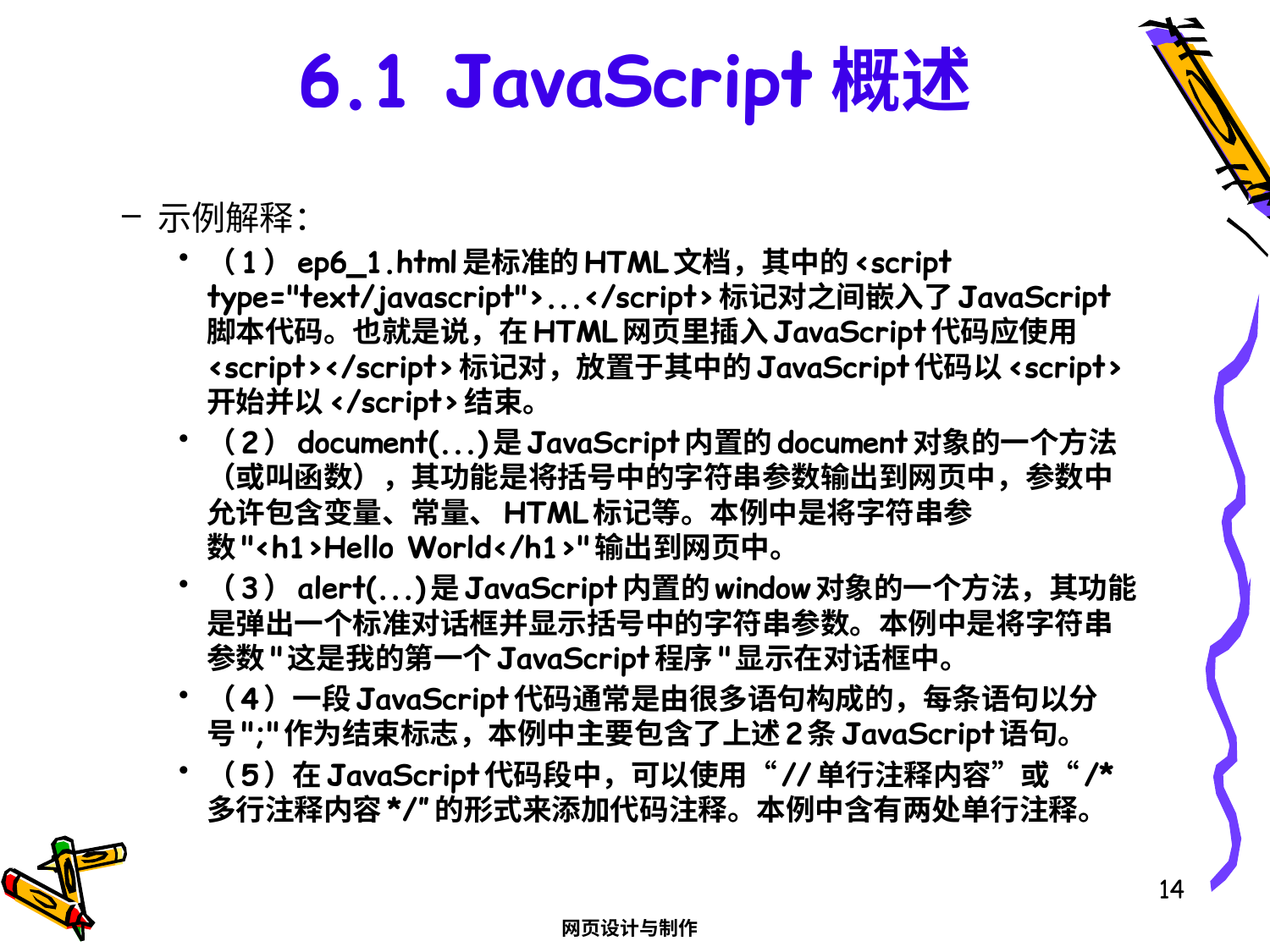

# 6.1 JavaScript概述
示例解释：
（1）ep6_1.html是标准的HTML文档，其中的<script type="text/javascript">...</script>标记对之间嵌入了JavaScript脚本代码。也就是说，在HTML网页里插入JavaScript代码应使用<script></script>标记对，放置于其中的JavaScript代码以<script>开始并以</script>结束。
（2）document(...)是JavaScript内置的document对象的一个方法（或叫函数），其功能是将括号中的字符串参数输出到网页中，参数中允许包含变量、常量、HTML标记等。本例中是将字符串参数"<h1>Hello World</h1>"输出到网页中。
（3）alert(...)是JavaScript内置的window对象的一个方法，其功能是弹出一个标准对话框并显示括号中的字符串参数。本例中是将字符串参数"这是我的第一个JavaScript程序"显示在对话框中。
（4）一段JavaScript代码通常是由很多语句构成的，每条语句以分号";"作为结束标志，本例中主要包含了上述2条JavaScript语句。
（5）在JavaScript代码段中，可以使用“//单行注释内容”或“/*多行注释内容*/”的形式来添加代码注释。本例中含有两处单行注释。

14
网页设计与制作